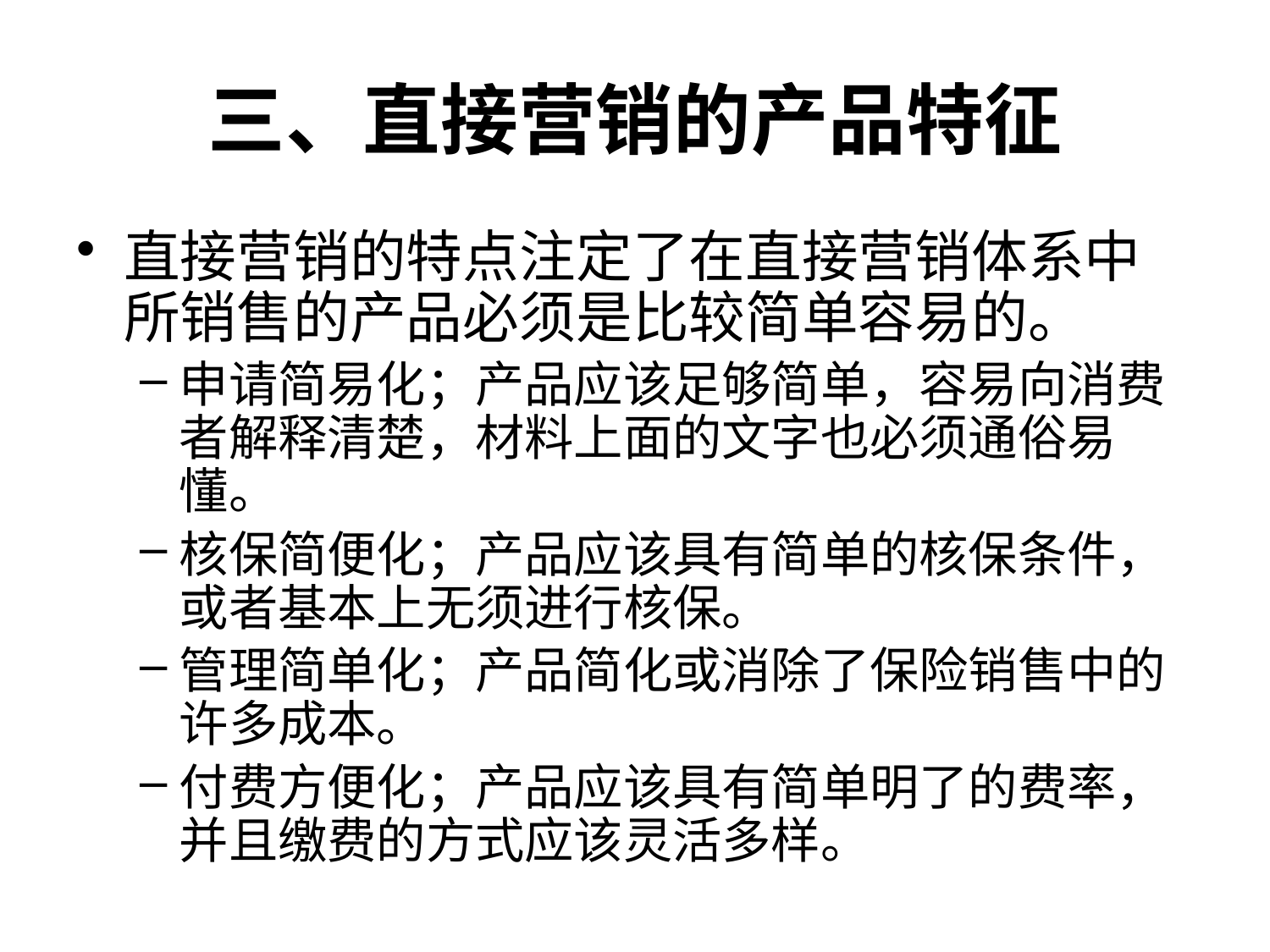

# 三、直接营销的产品特征
直接营销的特点注定了在直接营销体系中所销售的产品必须是比较简单容易的。
申请简易化；产品应该足够简单，容易向消费者解释清楚，材料上面的文字也必须通俗易懂。
核保简便化；产品应该具有简单的核保条件，或者基本上无须进行核保。
管理简单化；产品简化或消除了保险销售中的许多成本。
付费方便化；产品应该具有简单明了的费率，并且缴费的方式应该灵活多样。